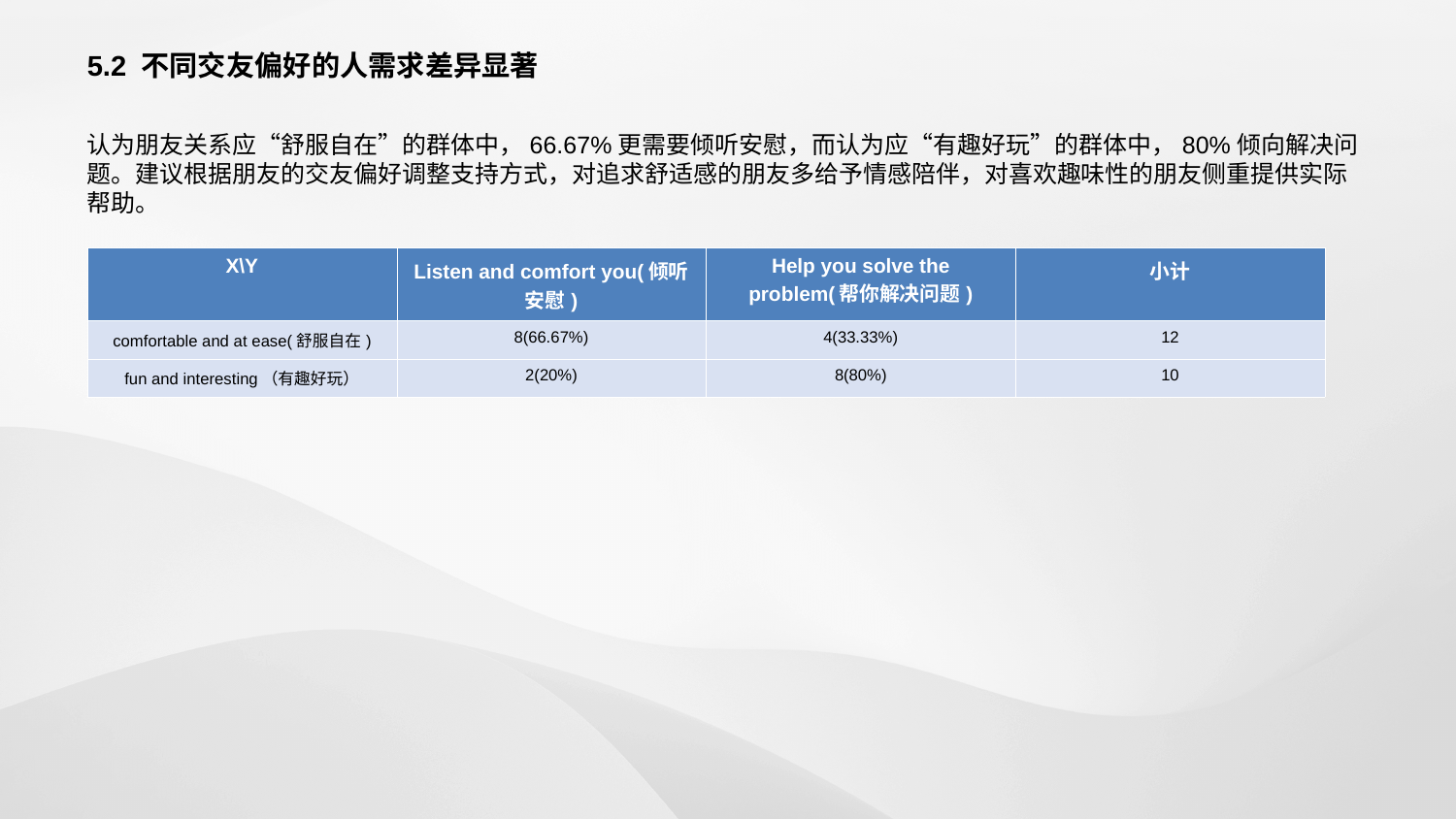

5.2 不同交友偏好的人需求差异显著
认为朋友关系应“舒服自在”的群体中，66.67%更需要倾听安慰，而认为应“有趣好玩”的群体中，80%倾向解决问题。建议根据朋友的交友偏好调整支持方式，对追求舒适感的朋友多给予情感陪伴，对喜欢趣味性的朋友侧重提供实际帮助。
| X\Y | Listen and comfort you(倾听安慰) | Help you solve the problem(帮你解决问题) | 小计 |
| --- | --- | --- | --- |
| comfortable and at ease(舒服自在) | 8(66.67%) | 4(33.33%) | 12 |
| fun and interesting（有趣好玩） | 2(20%) | 8(80%) | 10 |